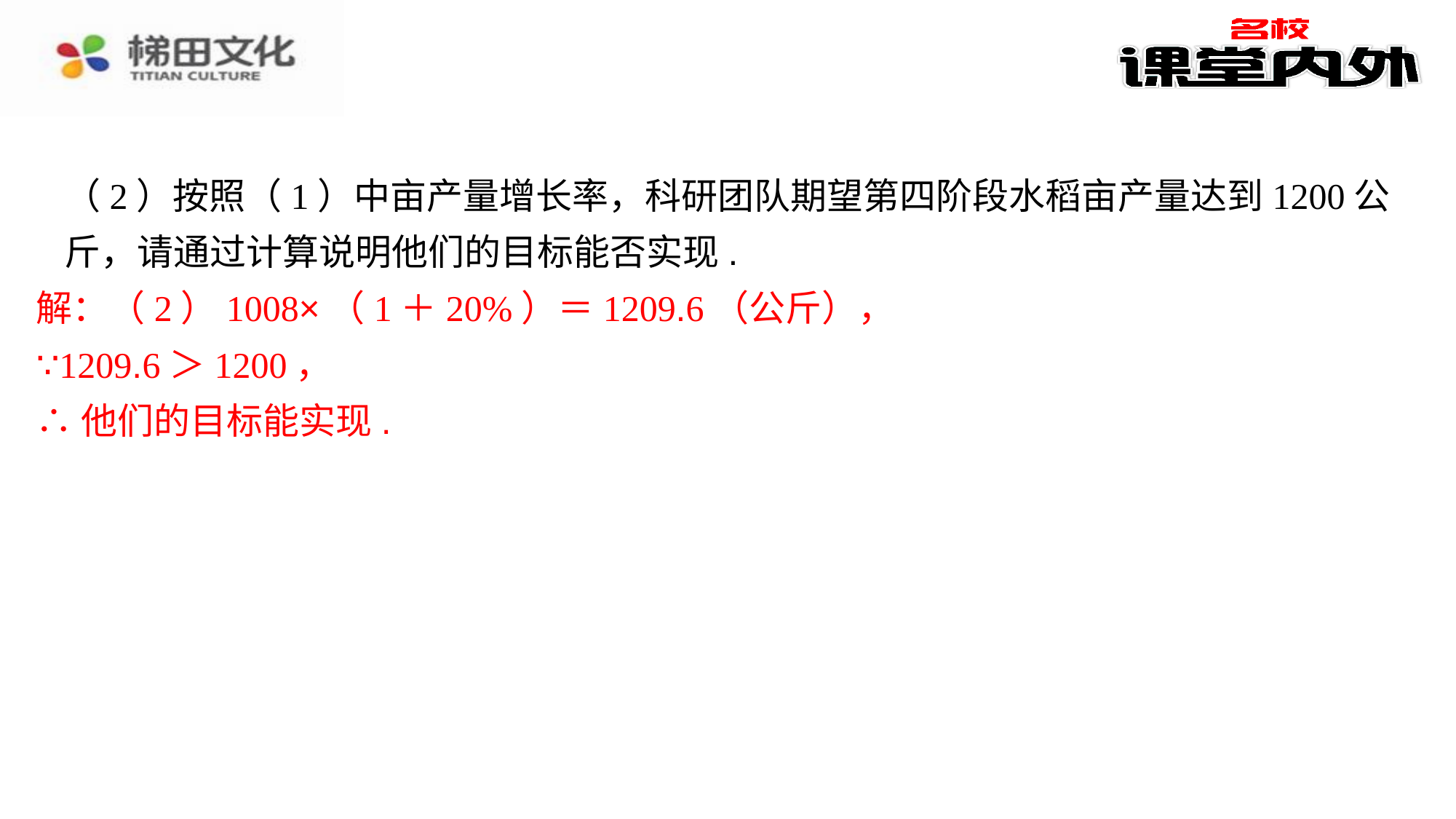

（2）按照（1）中亩产量增长率，科研团队期望第四阶段水稻亩产量达到1200公斤，请通过计算说明他们的目标能否实现.
解：（2）1008×（1＋20%）＝1209.6（公斤），
∵1209.6＞1200，
∴他们的目标能实现.